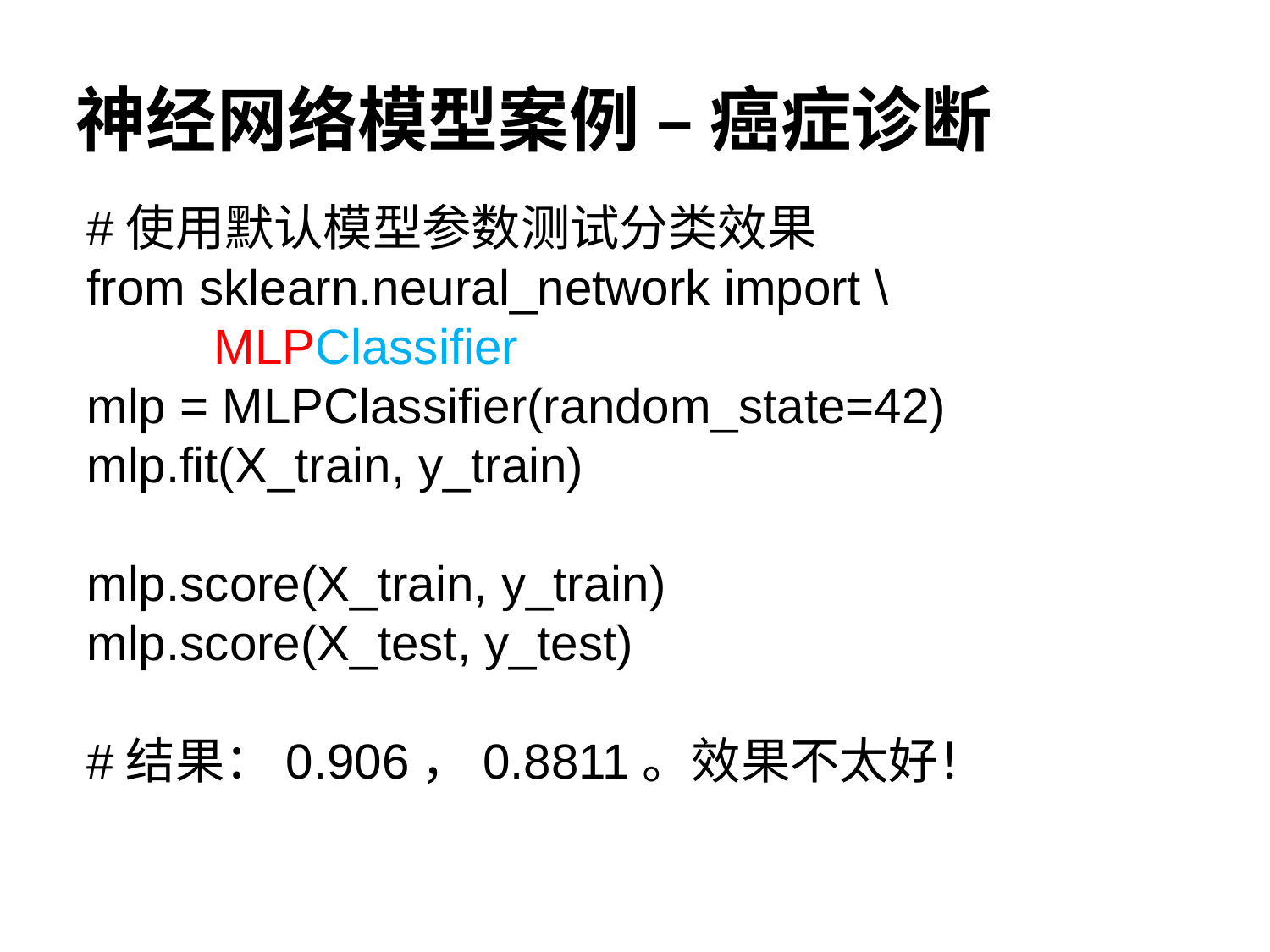

# 神经网络模型案例 – 癌症诊断
#使用默认模型参数测试分类效果
from sklearn.neural_network import \
MLPClassifier
mlp = MLPClassifier(random_state=42)
mlp.fit(X_train, y_train)

mlp.score(X_train, y_train)
mlp.score(X_test, y_test)

#结果：0.906，0.8811。效果不太好！